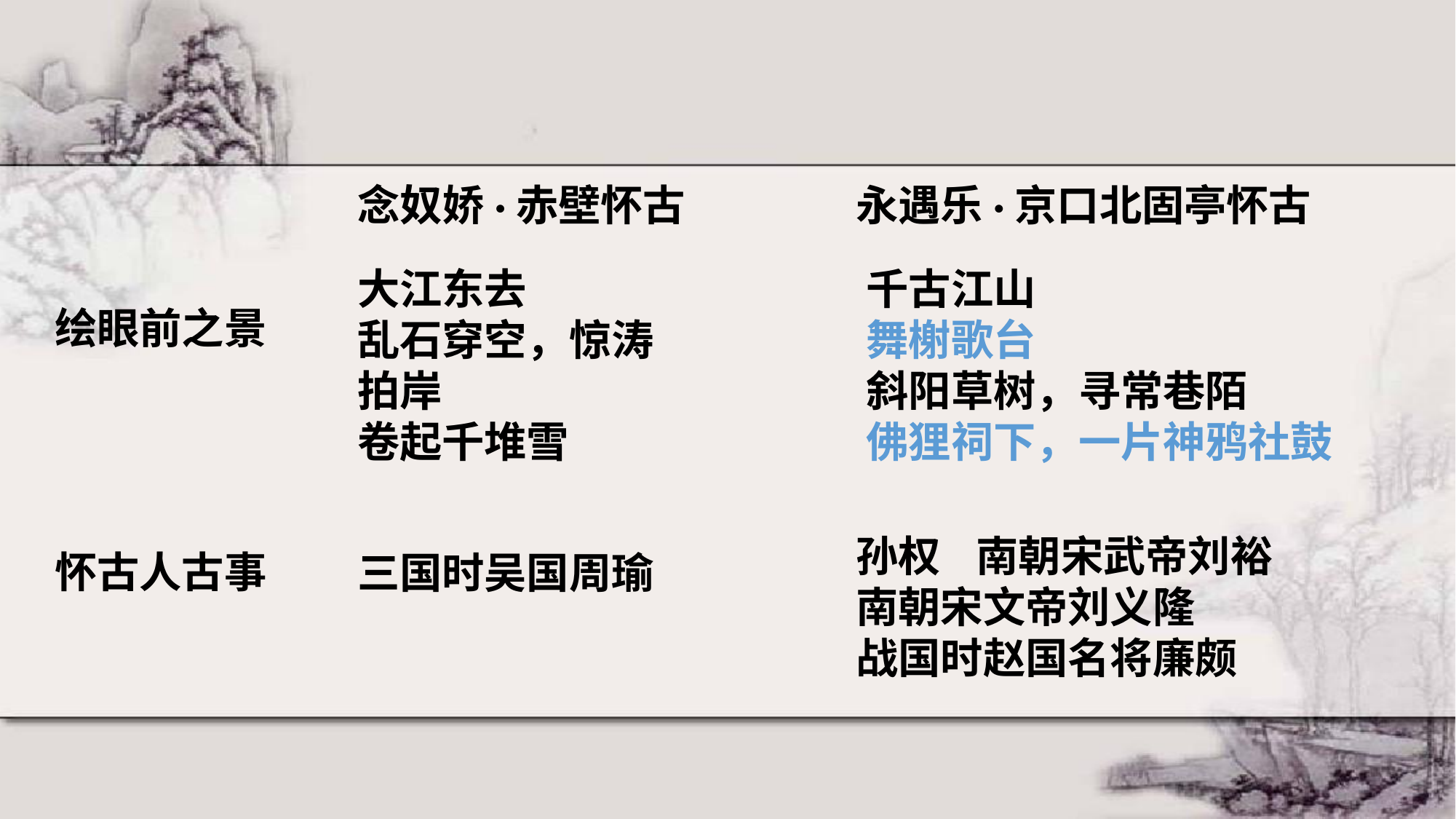

念奴娇·赤壁怀古
永遇乐·京口北固亭怀古

绘眼前之景

怀古人古事
大江东去
乱石穿空，惊涛拍岸
卷起千堆雪
千古江山
舞榭歌台
斜阳草树，寻常巷陌
佛狸祠下，一片神鸦社鼓
孙权   南朝宋武帝刘裕
南朝宋文帝刘义隆
战国时赵国名将廉颇
三国时吴国周瑜